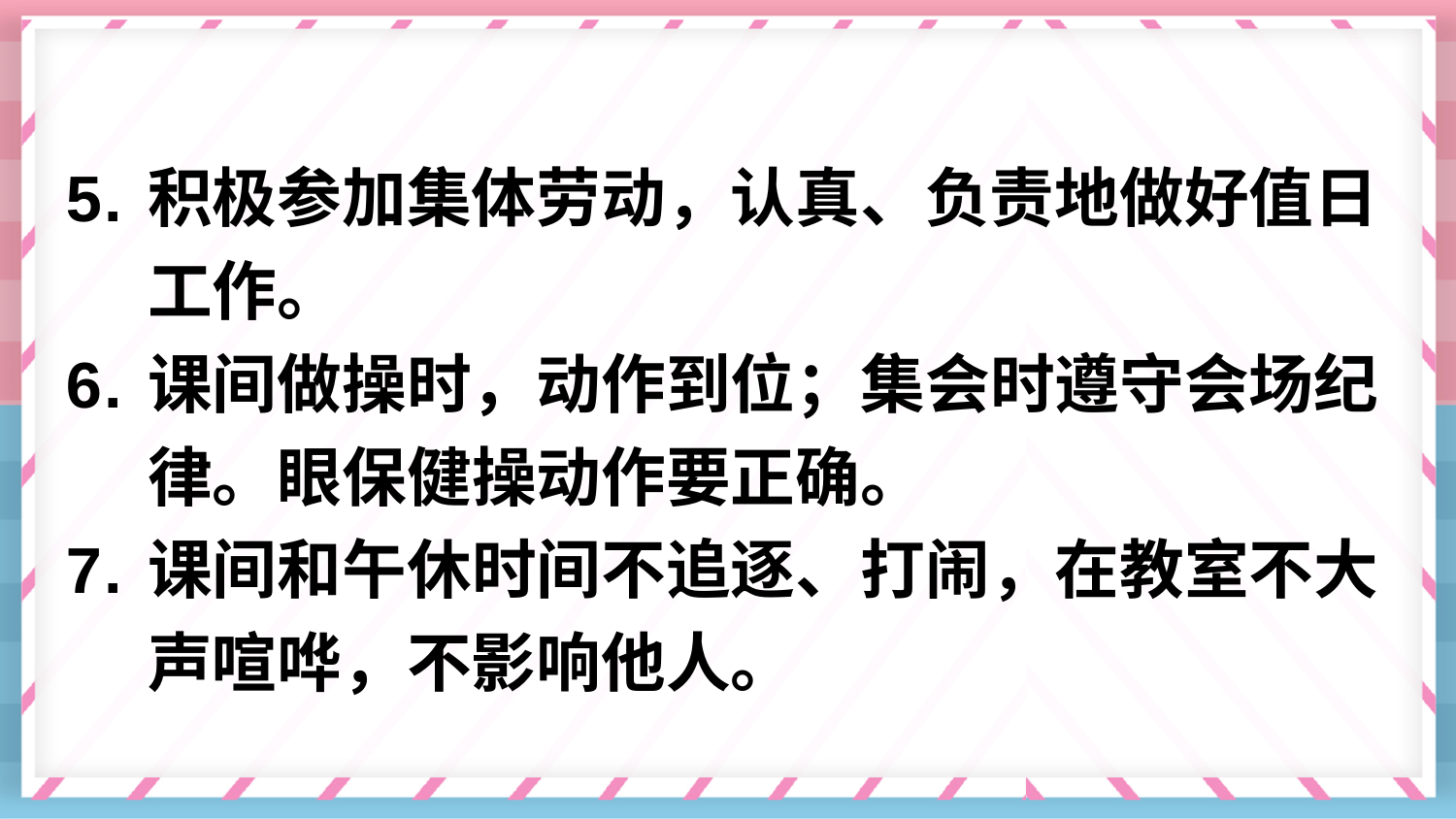

积极参加集体劳动，认真、负责地做好值日工作。
课间做操时，动作到位；集会时遵守会场纪律。眼保健操动作要正确。
课间和午休时间不追逐、打闹，在教室不大声喧哗，不影响他人。